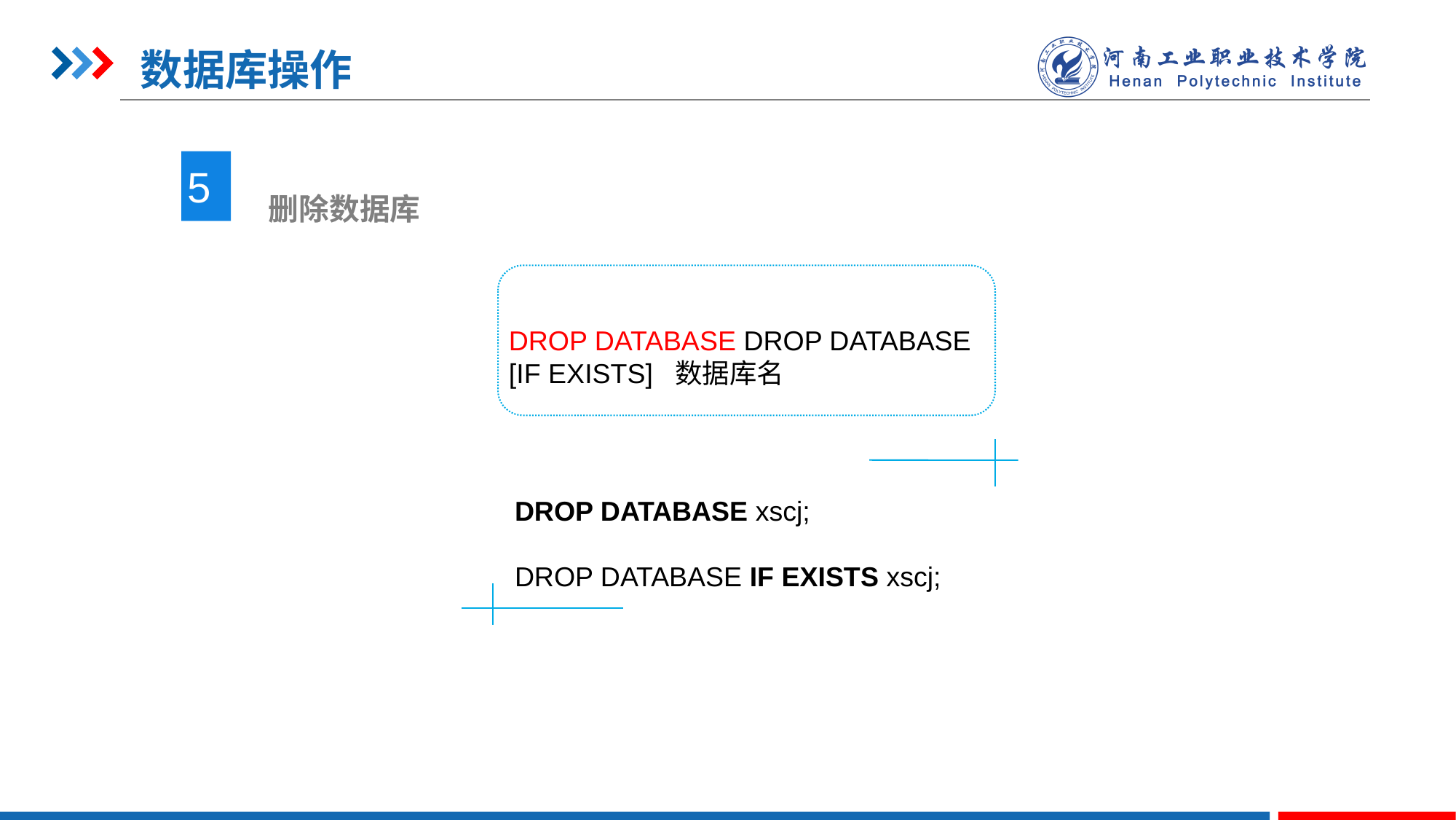

数据库操作

5
  删除数据库

DROP DATABASE DROP DATABASE [IF EXISTS]  数据库名
DROP DATABASE xscj;
DROP DATABASE IF EXISTS xscj;